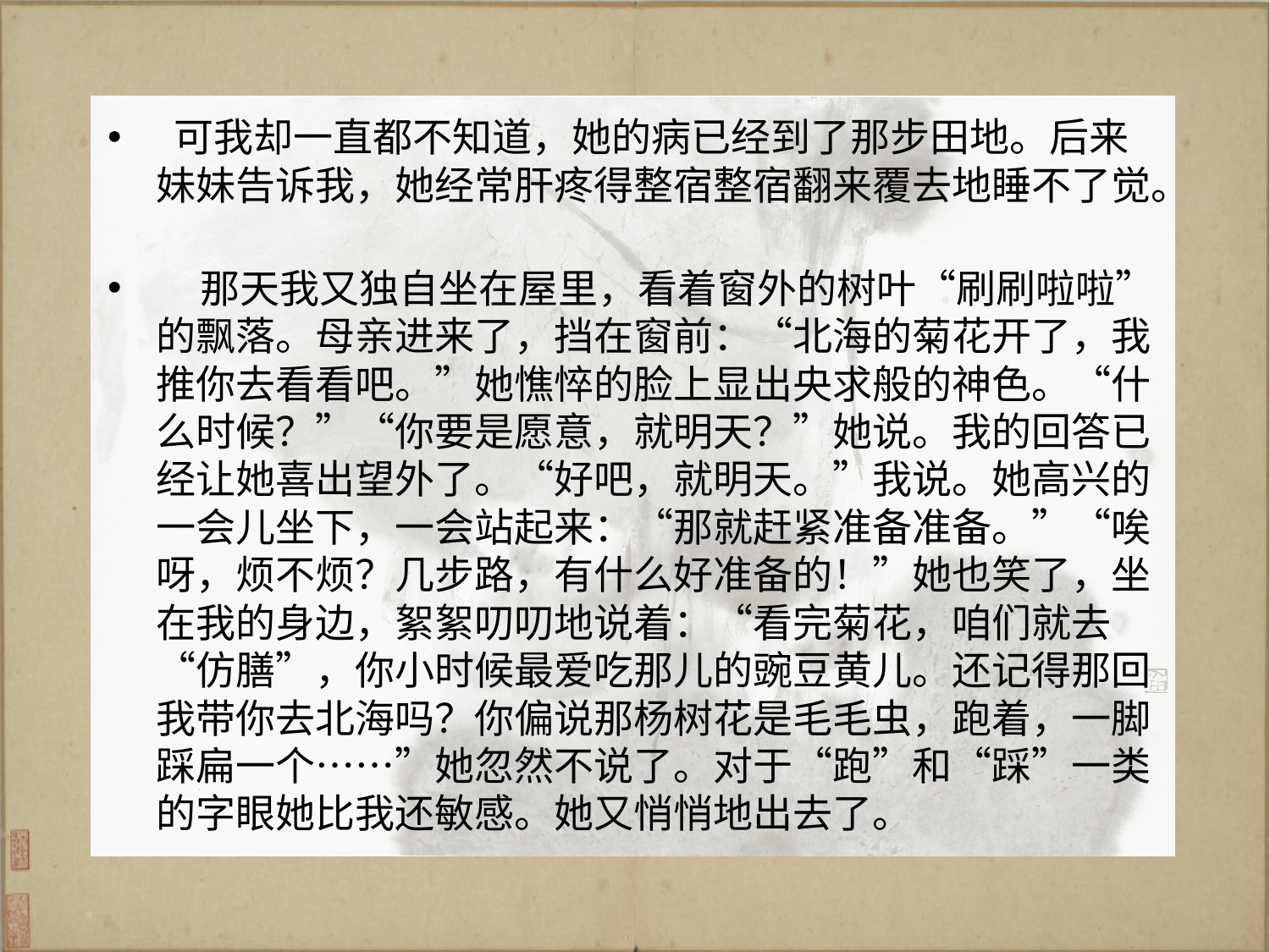

可我却一直都不知道，她的病已经到了那步田地。后来妹妹告诉我，她经常肝疼得整宿整宿翻来覆去地睡不了觉。
    那天我又独自坐在屋里，看着窗外的树叶“刷刷啦啦”的飘落。母亲进来了，挡在窗前：“北海的菊花开了，我推你去看看吧。”她憔悴的脸上显出央求般的神色。“什么时候？”“你要是愿意，就明天？”她说。我的回答已经让她喜出望外了。“好吧，就明天。”我说。她高兴的一会儿坐下，一会站起来：“那就赶紧准备准备。”“唉呀，烦不烦？几步路，有什么好准备的！”她也笑了，坐在我的身边，絮絮叨叨地说着：“看完菊花，咱们就去“仿膳”，你小时候最爱吃那儿的豌豆黄儿。还记得那回我带你去北海吗？你偏说那杨树花是毛毛虫，跑着，一脚踩扁一个……”她忽然不说了。对于“跑”和“踩”一类的字眼她比我还敏感。她又悄悄地出去了。